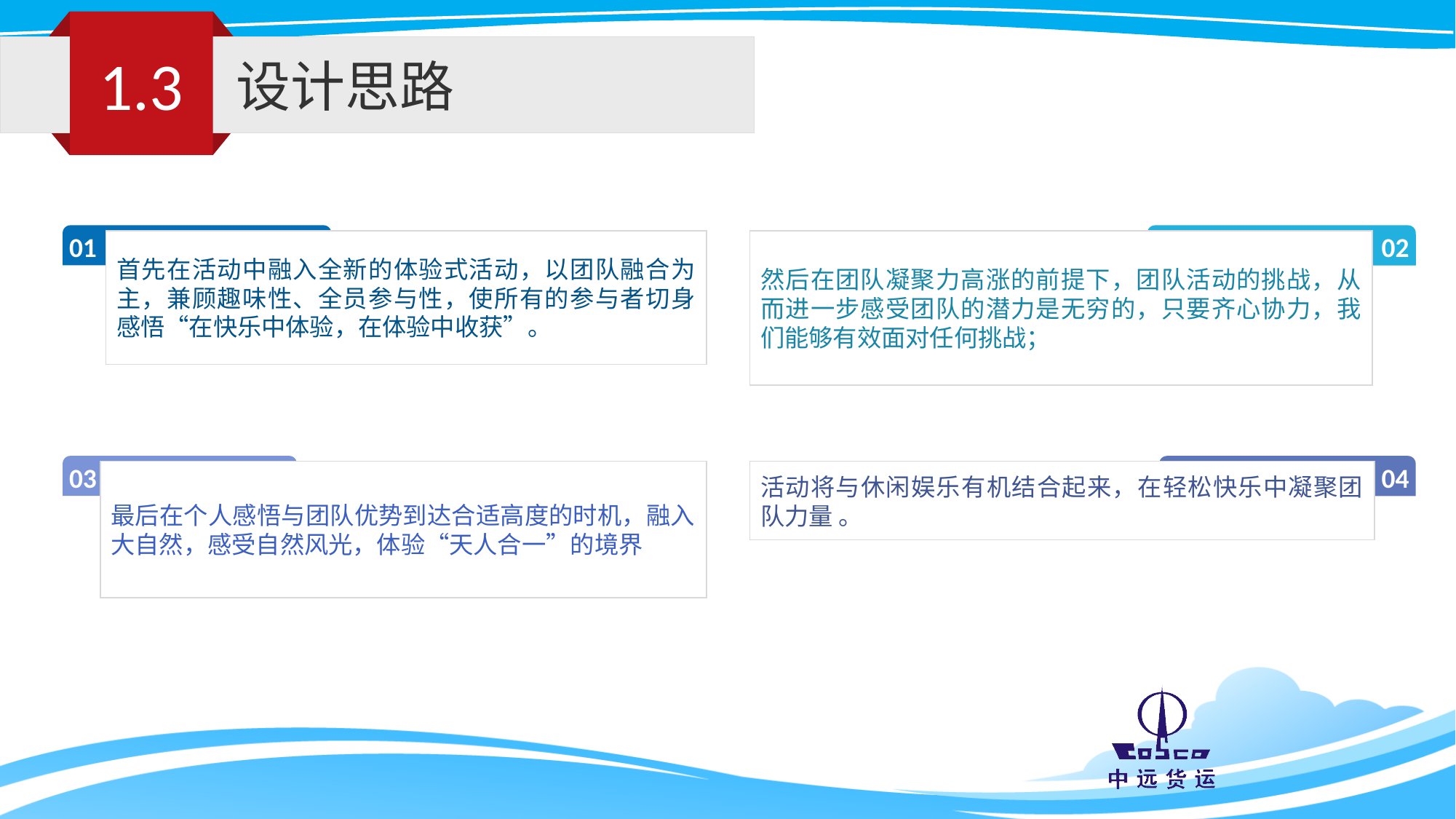

1.3
设计思路

01
首先在活动中融入全新的体验式活动，以团队融合为主，兼顾趣味性、全员参与性，使所有的参与者切身感悟“在快乐中体验，在体验中收获”。
02
然后在团队凝聚力高涨的前提下，团队活动的挑战，从而进一步感受团队的潜力是无穷的，只要齐心协力，我们能够有效面对任何挑战；
03
最后在个人感悟与团队优势到达合适高度的时机，融入大自然，感受自然风光，体验“天人合一”的境界
04
活动将与休闲娱乐有机结合起来，在轻松快乐中凝聚团队力量 。